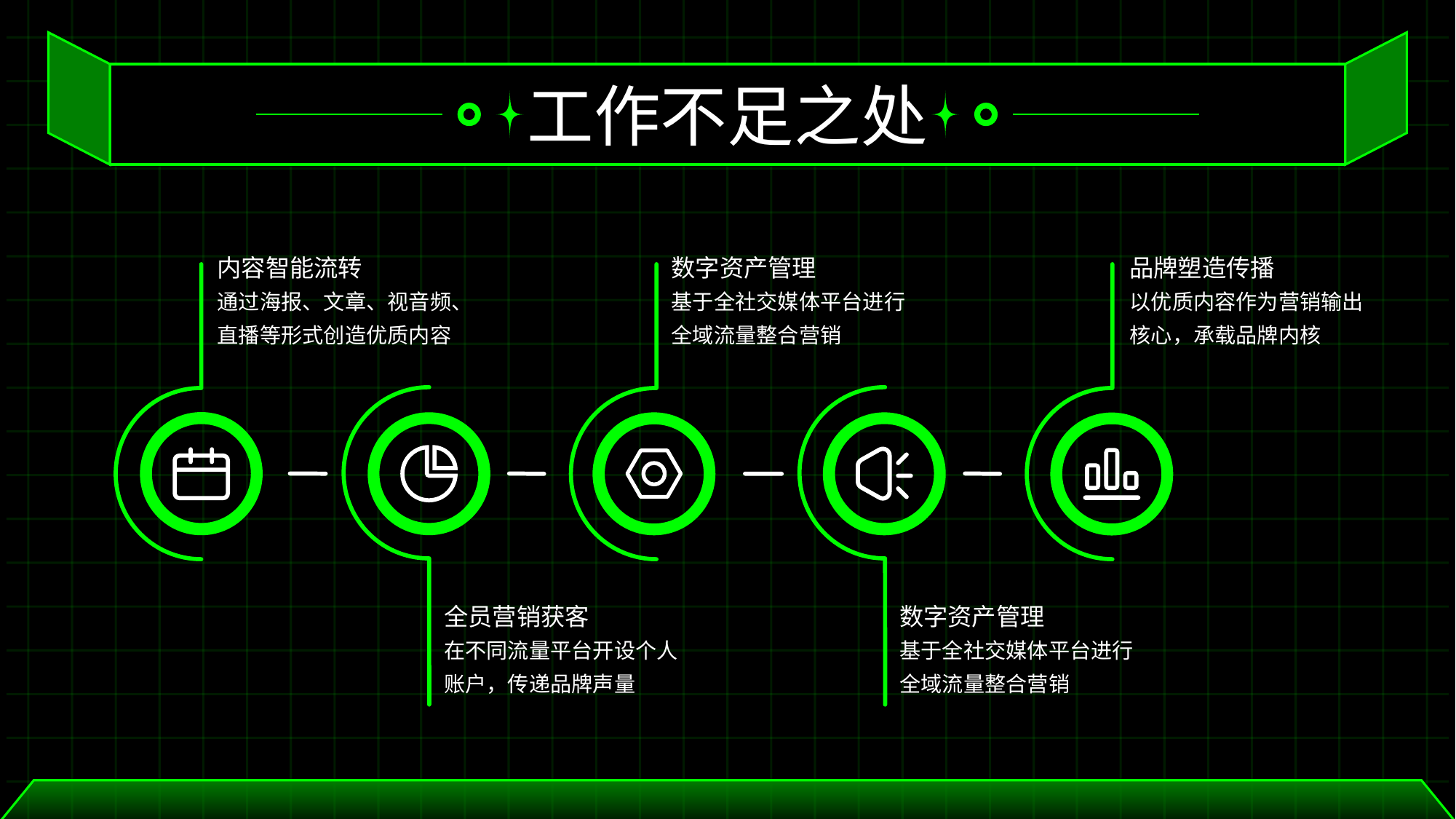

工作不足之处

内容智能流转
数字资产管理
品牌塑造传播
通过海报、文章、视音频、直播等形式创造优质内容
基于全社交媒体平台进行全域流量整合营销
以优质内容作为营销输出核心，承载品牌内核

全员营销获客
数字资产管理
在不同流量平台开设个人账户，传递品牌声量
基于全社交媒体平台进行全域流量整合营销